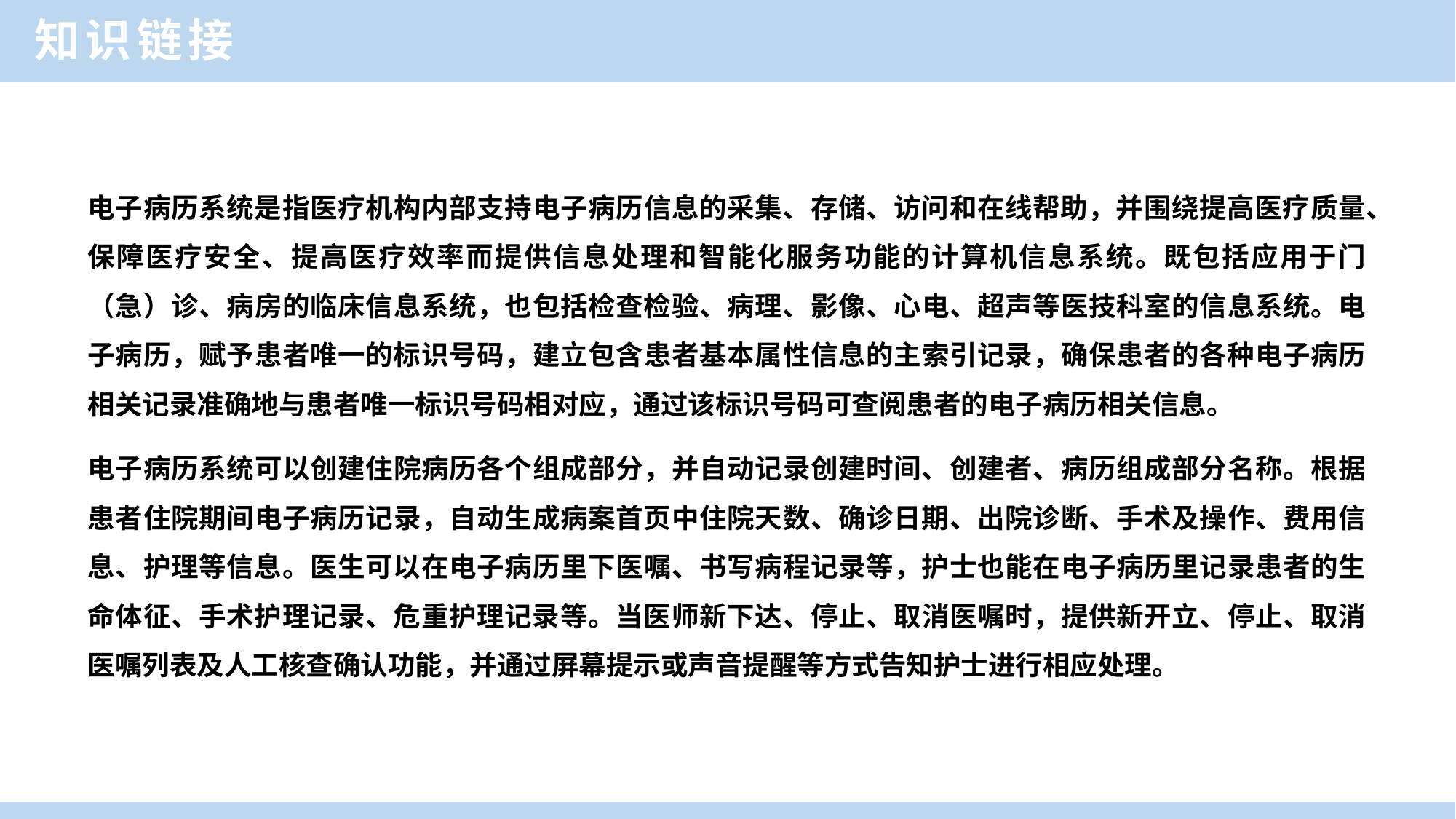

知识链接
电子病历系统是指医疗机构内部支持电子病历信息的采集、存储、访问和在线帮助，并围绕提高医疗质量、保障医疗安全、提高医疗效率而提供信息处理和智能化服务功能的计算机信息系统。既包括应用于门（急）诊、病房的临床信息系统，也包括检查检验、病理、影像、心电、超声等医技科室的信息系统。电子病历，赋予患者唯一的标识号码，建立包含患者基本属性信息的主索引记录，确保患者的各种电子病历相关记录准确地与患者唯一标识号码相对应，通过该标识号码可查阅患者的电子病历相关信息。
电子病历系统可以创建住院病历各个组成部分，并自动记录创建时间、创建者、病历组成部分名称。根据患者住院期间电子病历记录，自动生成病案首页中住院天数、确诊日期、出院诊断、手术及操作、费用信息、护理等信息。医生可以在电子病历里下医嘱、书写病程记录等，护士也能在电子病历里记录患者的生命体征、手术护理记录、危重护理记录等。当医师新下达、停止、取消医嘱时，提供新开立、停止、取消医嘱列表及人工核查确认功能，并通过屏幕提示或声音提醒等方式告知护士进行相应处理。